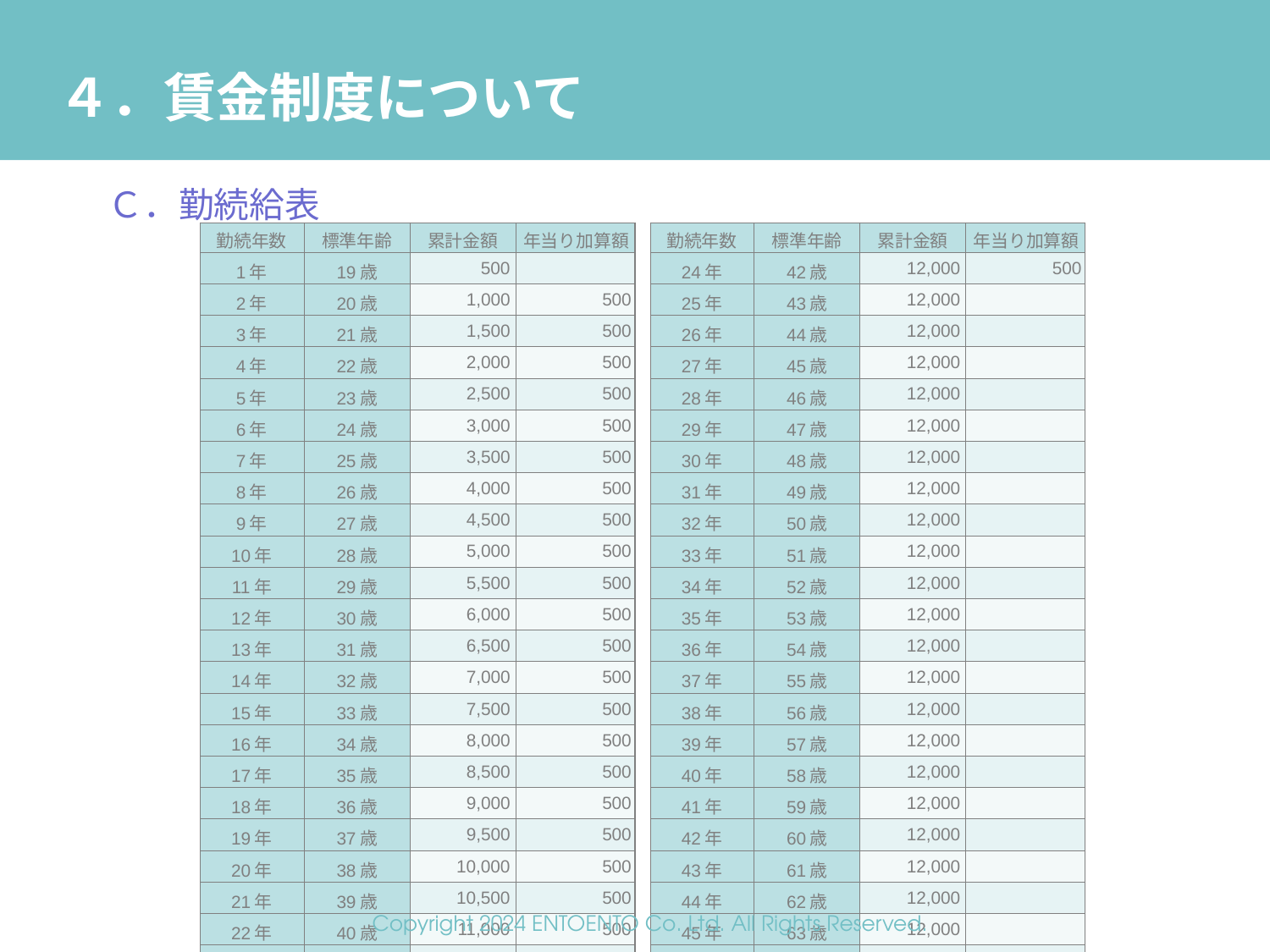

# ４．賃金制度について
Ｃ．勤続給表
| 勤続年数 | 標準年齢 | 累計金額 | 年当り加算額 |
| --- | --- | --- | --- |
| 1年 | 19歳 | 500 |  |
| 2年 | 20歳 | 1,000 | 500 |
| 3年 | 21歳 | 1,500 | 500 |
| 4年 | 22歳 | 2,000 | 500 |
| 5年 | 23歳 | 2,500 | 500 |
| 6年 | 24歳 | 3,000 | 500 |
| 7年 | 25歳 | 3,500 | 500 |
| 8年 | 26歳 | 4,000 | 500 |
| 9年 | 27歳 | 4,500 | 500 |
| 10年 | 28歳 | 5,000 | 500 |
| 11年 | 29歳 | 5,500 | 500 |
| 12年 | 30歳 | 6,000 | 500 |
| 13年 | 31歳 | 6,500 | 500 |
| 14年 | 32歳 | 7,000 | 500 |
| 15年 | 33歳 | 7,500 | 500 |
| 16年 | 34歳 | 8,000 | 500 |
| 17年 | 35歳 | 8,500 | 500 |
| 18年 | 36歳 | 9,000 | 500 |
| 19年 | 37歳 | 9,500 | 500 |
| 20年 | 38歳 | 10,000 | 500 |
| 21年 | 39歳 | 10,500 | 500 |
| 22年 | 40歳 | 11,000 | 500 |
| 23年 | 41歳 | 11,500 | 500 |
| 勤続年数 | 標準年齢 | 累計金額 | 年当り加算額 |
| --- | --- | --- | --- |
| 24年 | 42歳 | 12,000 | 500 |
| 25年 | 43歳 | 12,000 |  |
| 26年 | 44歳 | 12,000 |  |
| 27年 | 45歳 | 12,000 |  |
| 28年 | 46歳 | 12,000 |  |
| 29年 | 47歳 | 12,000 |  |
| 30年 | 48歳 | 12,000 |  |
| 31年 | 49歳 | 12,000 |  |
| 32年 | 50歳 | 12,000 |  |
| 33年 | 51歳 | 12,000 |  |
| 34年 | 52歳 | 12,000 |  |
| 35年 | 53歳 | 12,000 |  |
| 36年 | 54歳 | 12,000 |  |
| 37年 | 55歳 | 12,000 |  |
| 38年 | 56歳 | 12,000 |  |
| 39年 | 57歳 | 12,000 |  |
| 40年 | 58歳 | 12,000 |  |
| 41年 | 59歳 | 12,000 |  |
| 42年 | 60歳 | 12,000 |  |
| 43年 | 61歳 | 12,000 |  |
| 44年 | 62歳 | 12,000 |  |
| 45年 | 63歳 | 12,000 |  |
| 46年 | 64歳 | 12,000 |  |
| 47年 | 65歳 | 12,000 |  |
Copyright 2024 ENTOENTO Co. Ltd. All Rights Reserved.